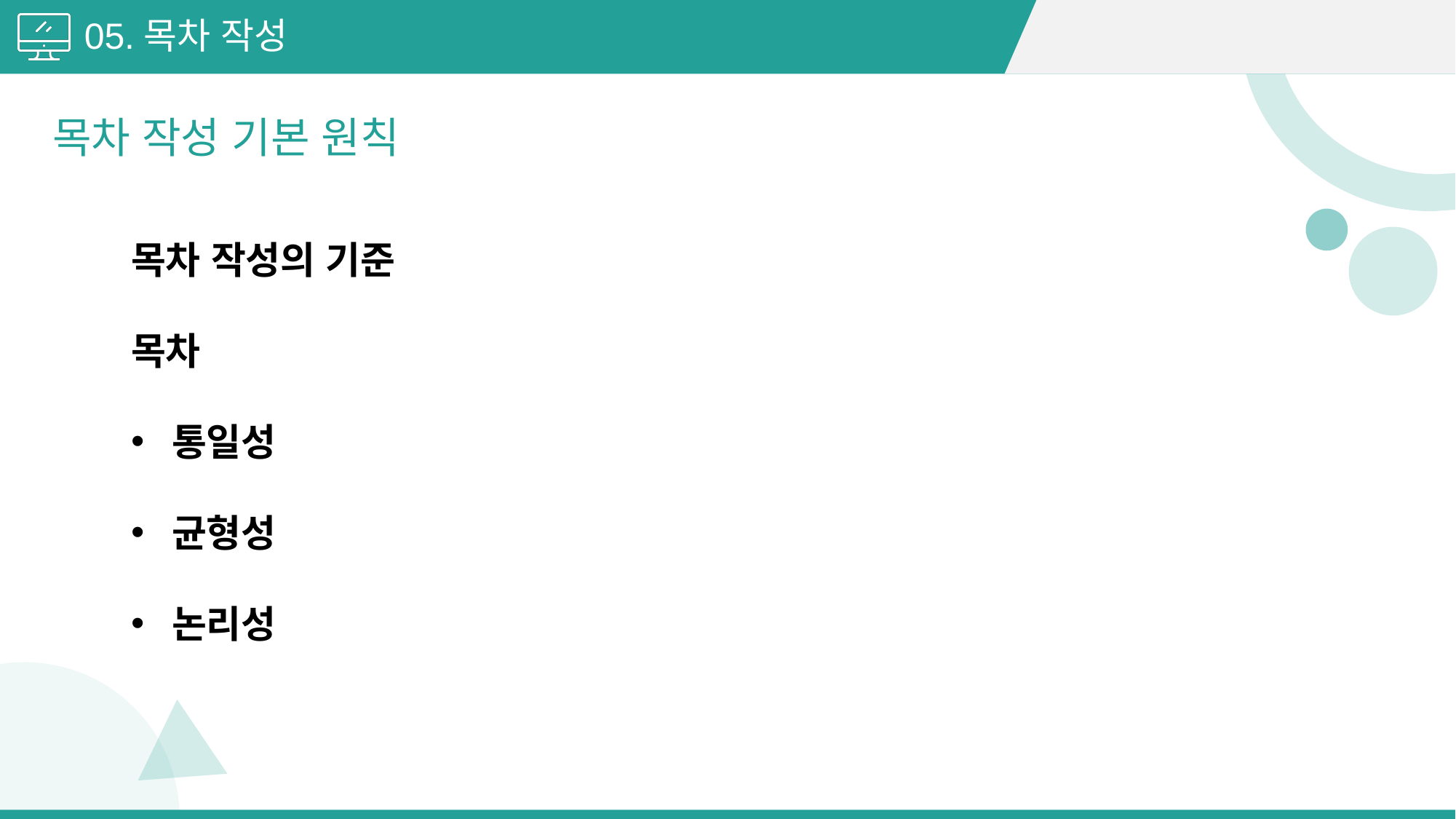

05.목차 작성
목차 작성 기본 원칙

목차 작성의 기준
목차
통일성
균형성
논리성